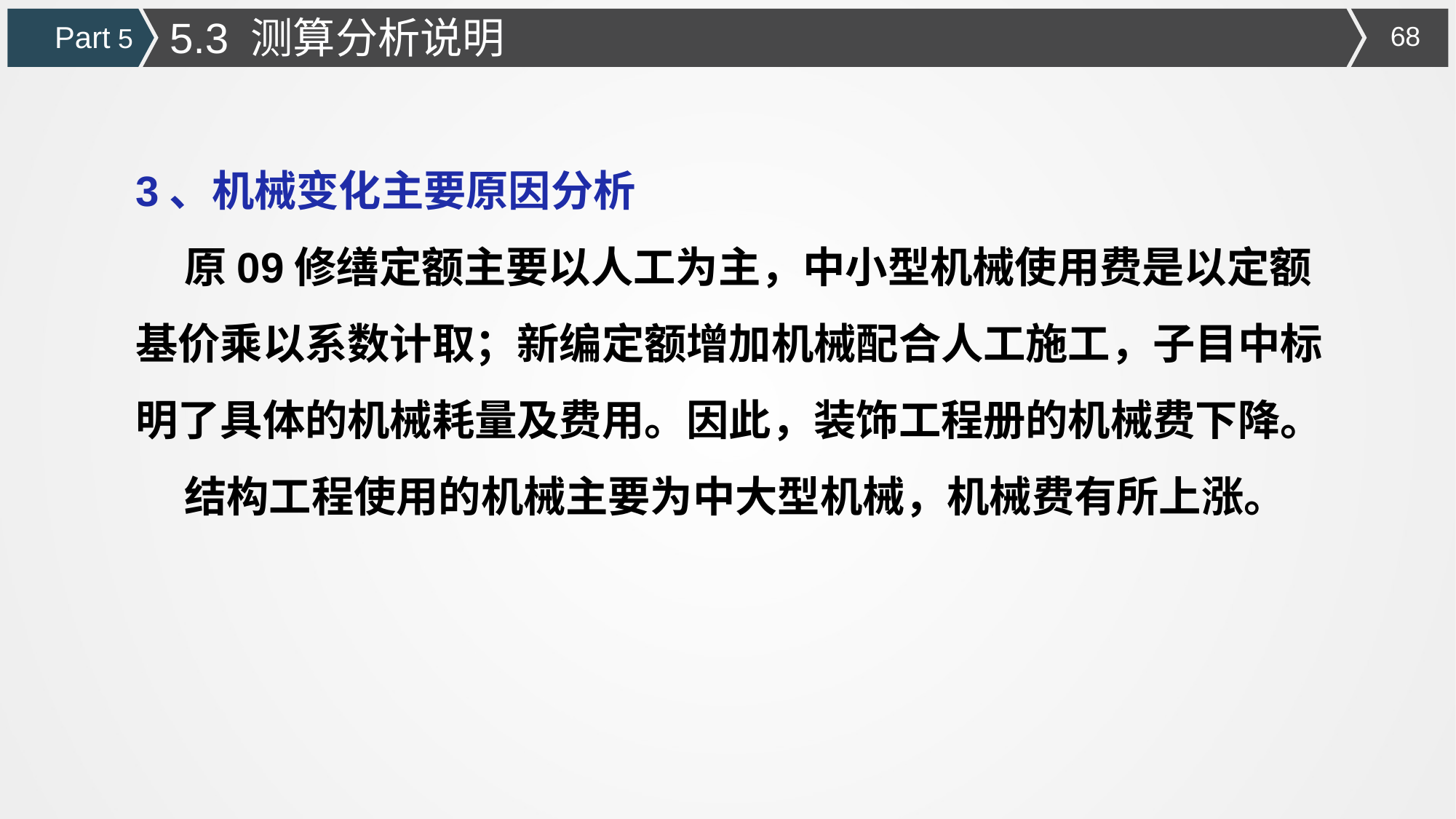

5.3 测算分析说明
Part 5
3、机械变化主要原因分析
    原09修缮定额主要以人工为主，中小型机械使用费是以定额基价乘以系数计取；新编定额增加机械配合人工施工，子目中标明了具体的机械耗量及费用。因此，装饰工程册的机械费下降。
    结构工程使用的机械主要为中大型机械，机械费有所上涨。